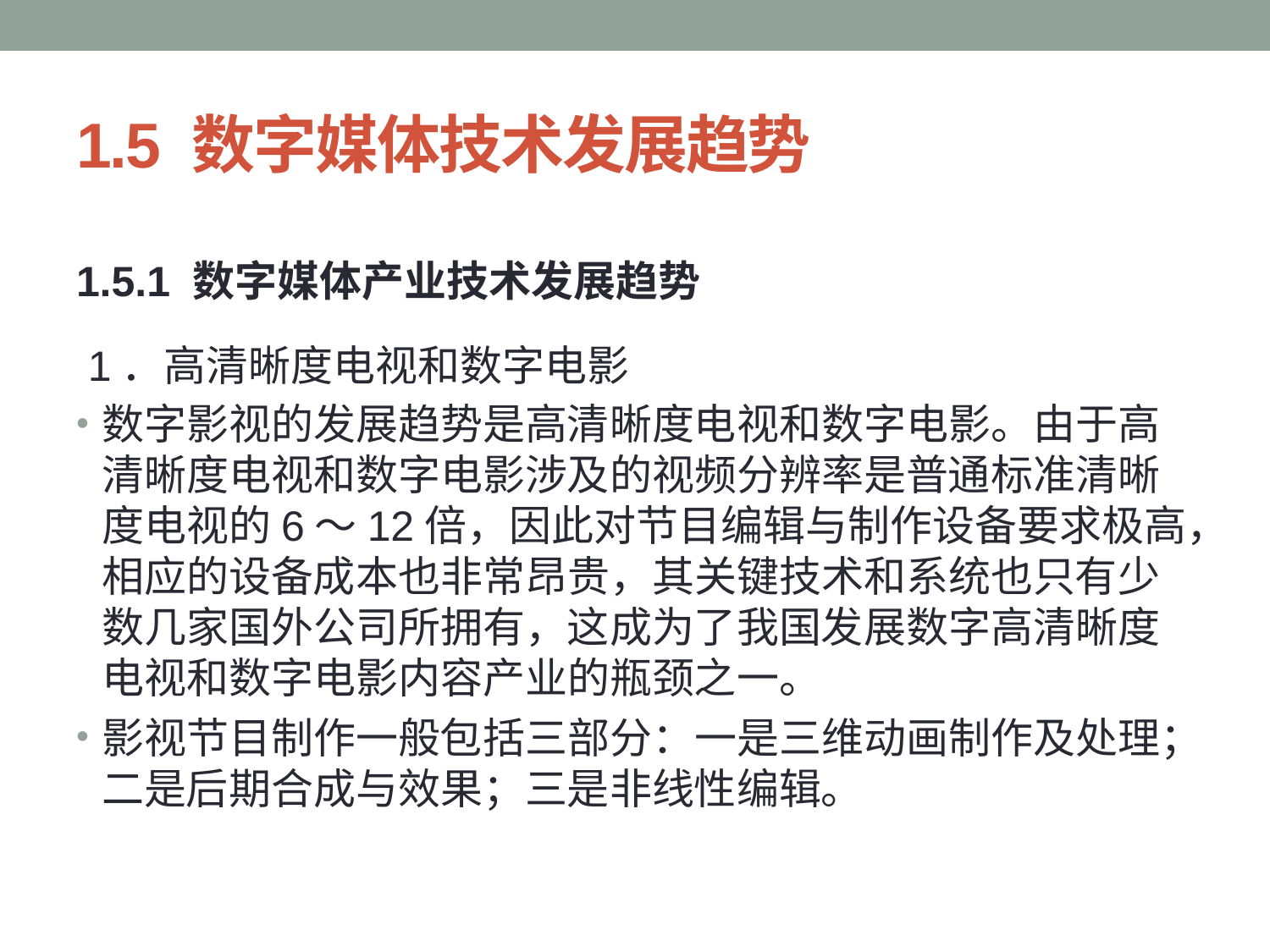

# 1.5 数字媒体技术发展趋势
1.5.1 数字媒体产业技术发展趋势
 1．高清晰度电视和数字电影
数字影视的发展趋势是高清晰度电视和数字电影。由于高清晰度电视和数字电影涉及的视频分辨率是普通标准清晰度电视的6〜12倍，因此对节目编辑与制作设备要求极高，相应的设备成本也非常昂贵，其关键技术和系统也只有少数几家国外公司所拥有，这成为了我国发展数字高清晰度电视和数字电影内容产业的瓶颈之一。
影视节目制作一般包括三部分：一是三维动画制作及处理；二是后期合成与效果；三是非线性编辑。